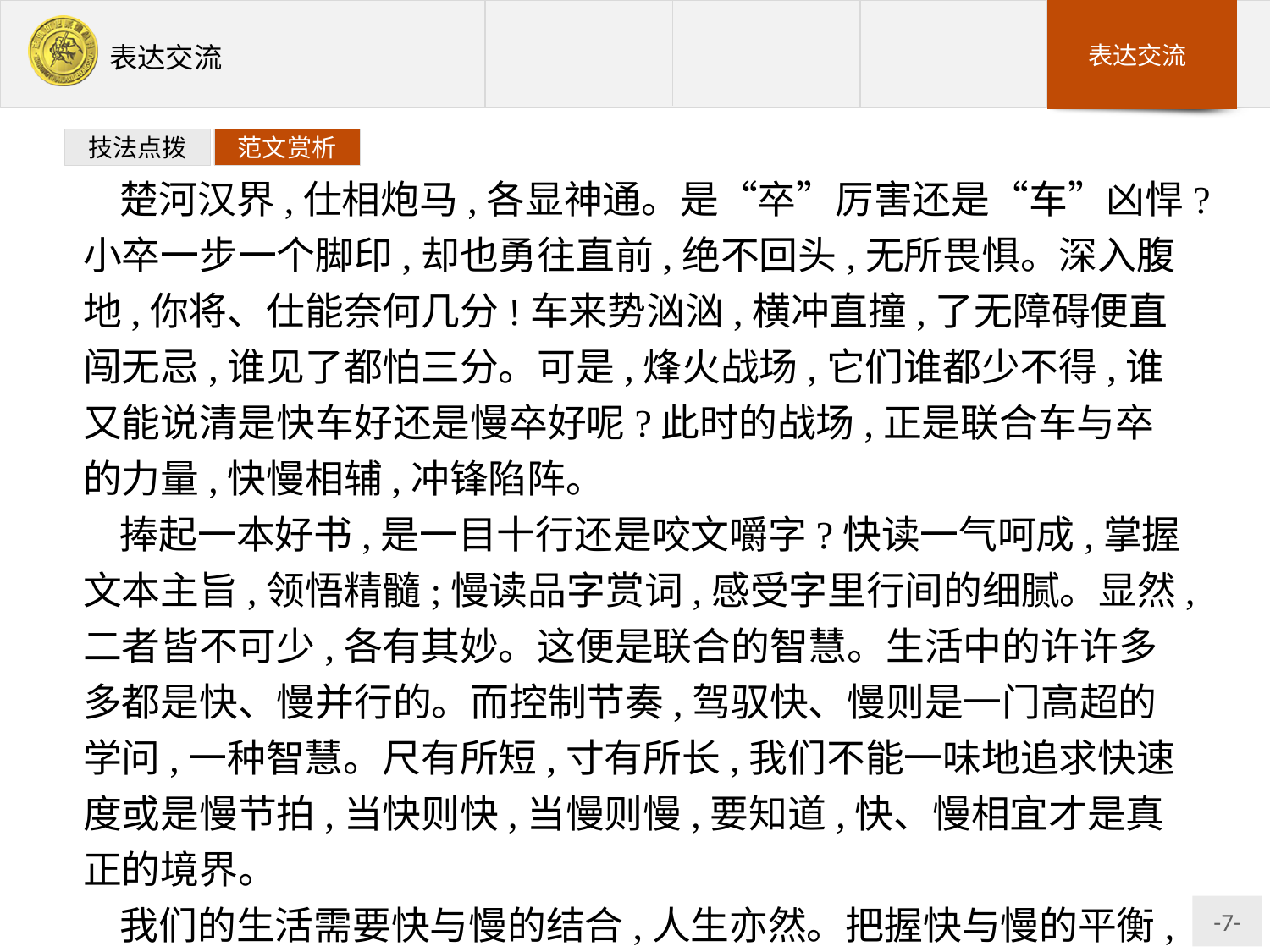

技法点拨
范文赏析
楚河汉界,仕相炮马,各显神通。是“卒”厉害还是“车”凶悍?小卒一步一个脚印,却也勇往直前,绝不回头,无所畏惧。深入腹地,你将、仕能奈何几分!车来势汹汹,横冲直撞,了无障碍便直闯无忌,谁见了都怕三分。可是,烽火战场,它们谁都少不得,谁又能说清是快车好还是慢卒好呢?此时的战场,正是联合车与卒的力量,快慢相辅,冲锋陷阵。
捧起一本好书,是一目十行还是咬文嚼字?快读一气呵成,掌握文本主旨,领悟精髓;慢读品字赏词,感受字里行间的细腻。显然,二者皆不可少,各有其妙。这便是联合的智慧。生活中的许许多多都是快、慢并行的。而控制节奏,驾驭快、慢则是一门高超的学问,一种智慧。尺有所短,寸有所长,我们不能一味地追求快速度或是慢节拍,当快则快,当慢则慢,要知道,快、慢相宜才是真正的境界。
我们的生活需要快与慢的结合,人生亦然。把握快与慢的平衡,你便是真正的赢家。